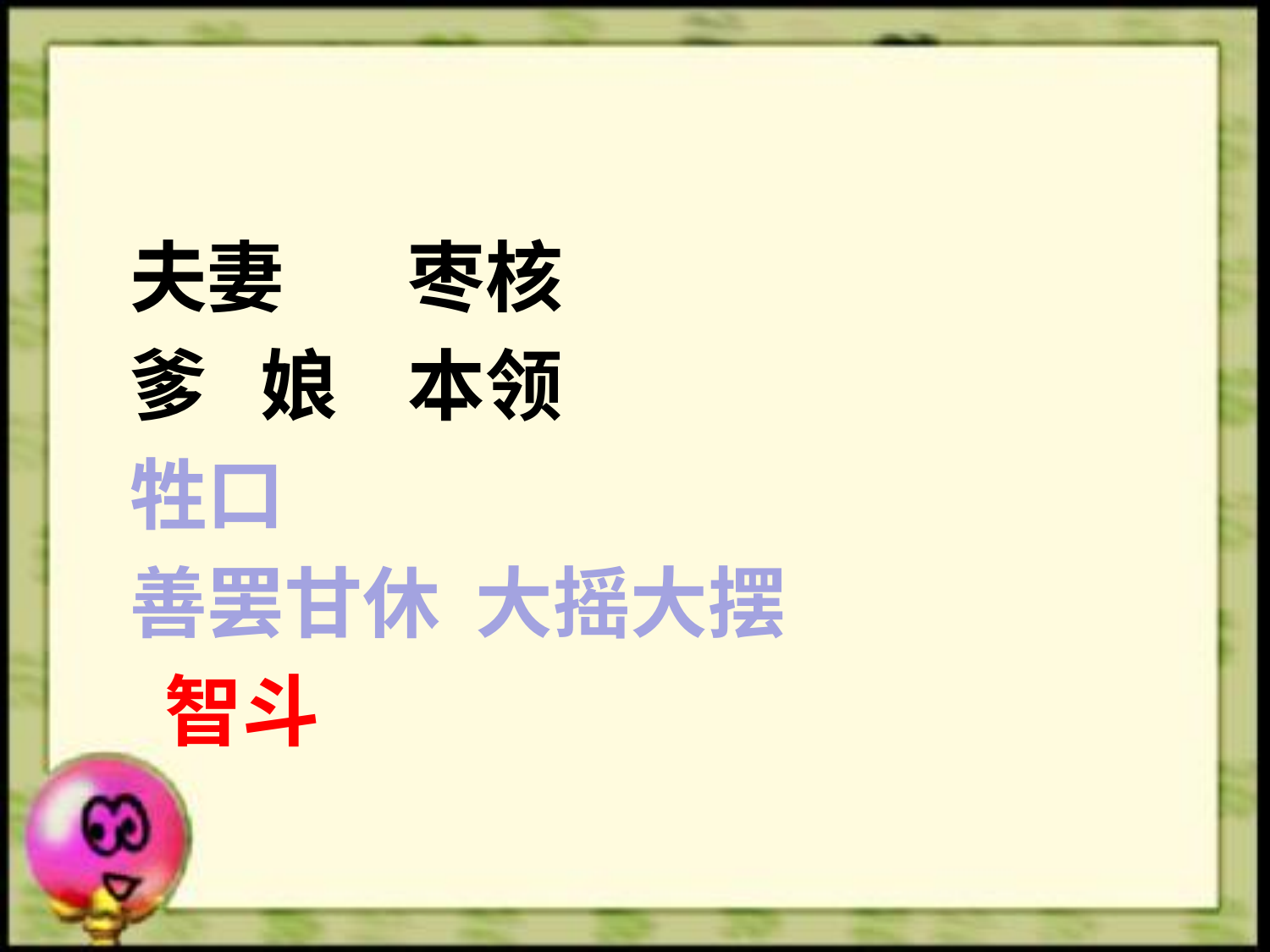

#
  夫妻       枣核
  爹   娘    本领
  牲口
  善罢甘休  大摇大摆
    智斗